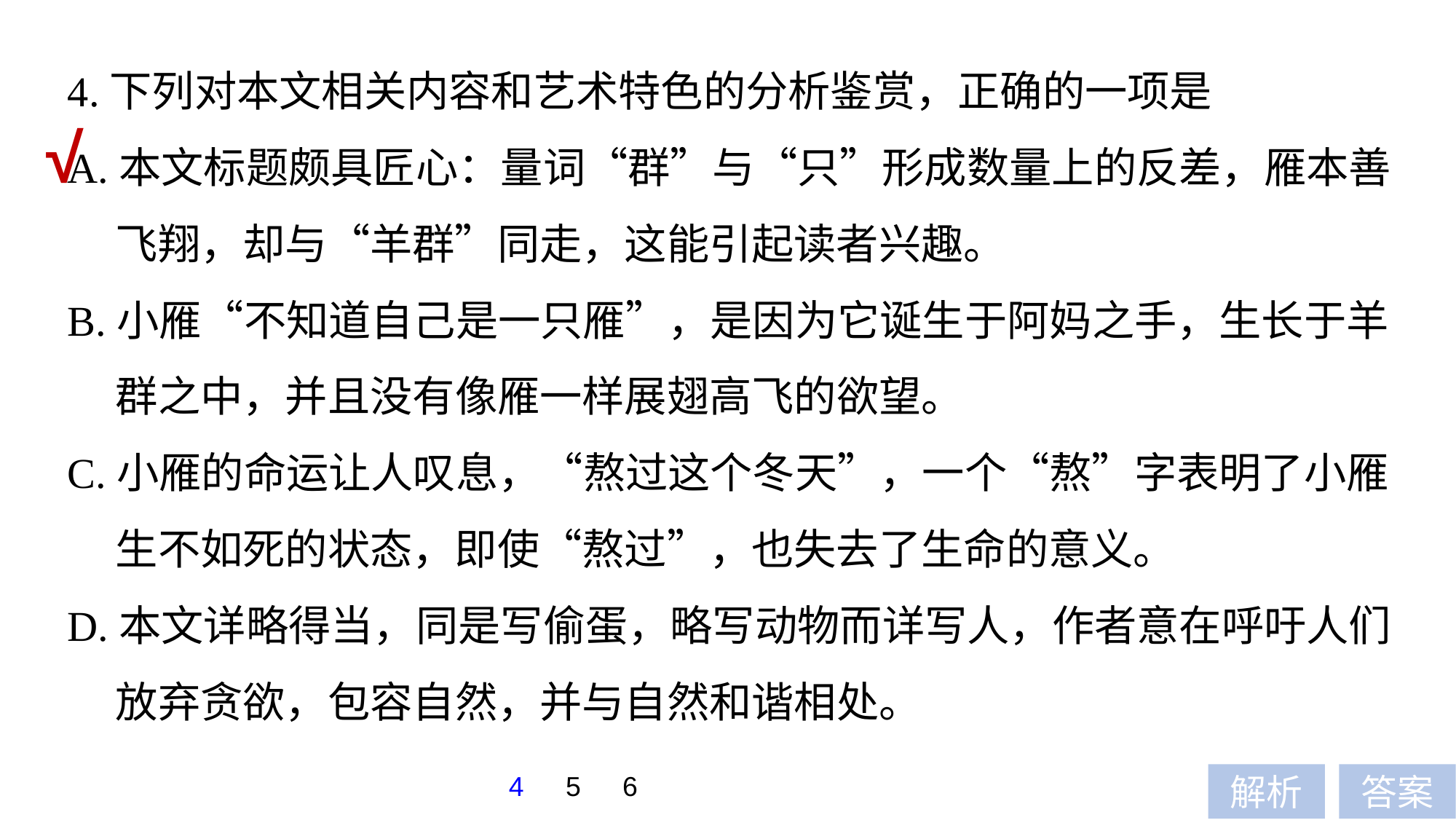

4.下列对本文相关内容和艺术特色的分析鉴赏，正确的一项是
A.本文标题颇具匠心：量词“群”与“只”形成数量上的反差，雁本善
    飞翔，却与“羊群”同走，这能引起读者兴趣。
B.小雁“不知道自己是一只雁”，是因为它诞生于阿妈之手，生长于羊
    群之中，并且没有像雁一样展翅高飞的欲望。
C.小雁的命运让人叹息，“熬过这个冬天”，一个“熬”字表明了小雁
    生不如死的状态，即使“熬过”，也失去了生命的意义。
D.本文详略得当，同是写偷蛋，略写动物而详写人，作者意在呼吁人们
    放弃贪欲，包容自然，并与自然和谐相处。
√
4
5
6
解析
答案